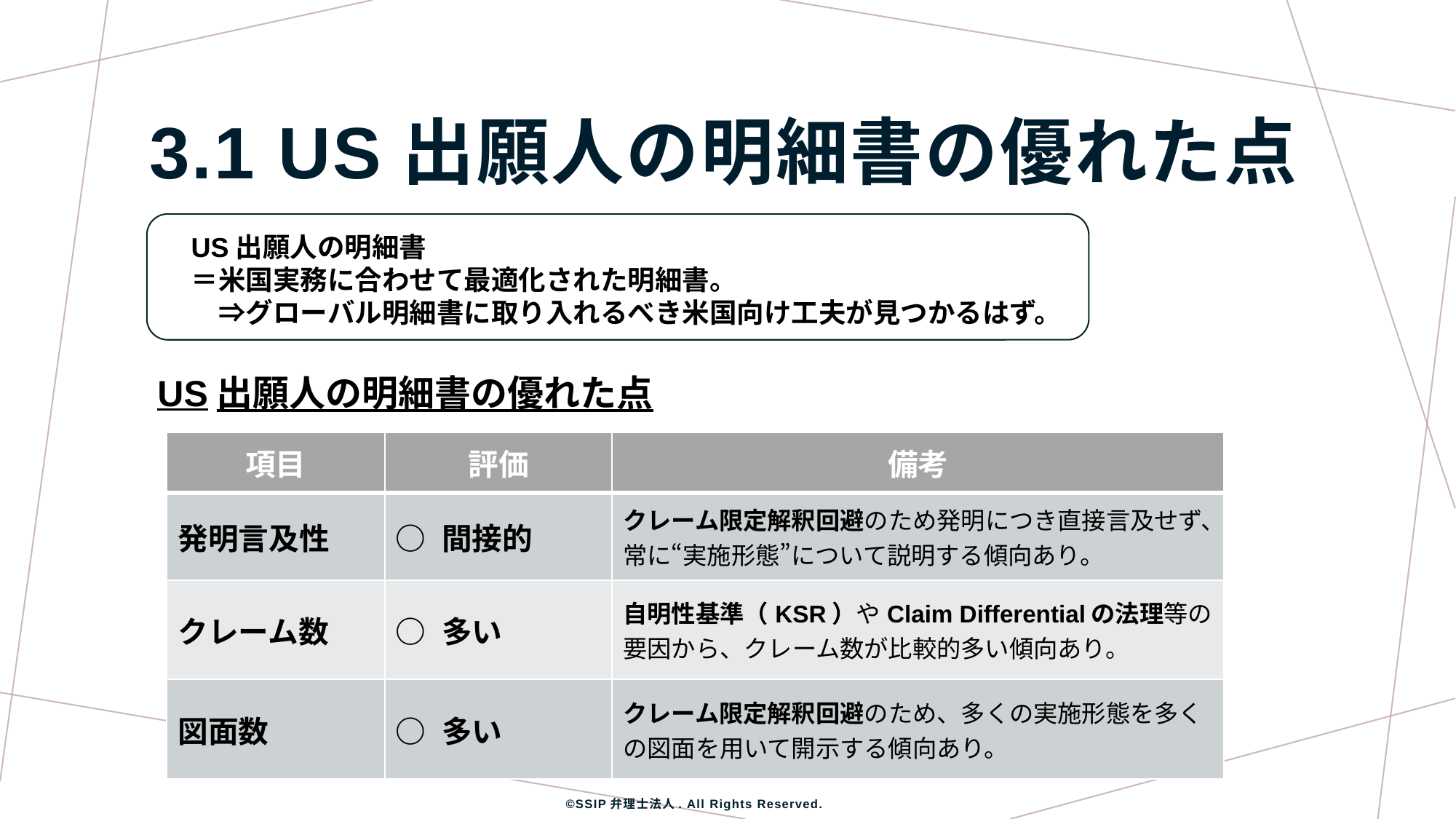

# 3.1 US出願人の明細書の優れた点

US出願人の明細書
＝米国実務に合わせて最適化された明細書。
　⇒グローバル明細書に取り入れるべき米国向け工夫が見つかるはず。
US出願人の明細書の優れた点
| 項目 | 評価 | 備考 |
| --- | --- | --- |
| 発明言及性 | ○ 間接的 | クレーム限定解釈回避のため発明につき直接言及せず、 常に“実施形態”について説明する傾向あり。 |
| クレーム数 | ○ 多い | 自明性基準（KSR）やClaim Differentialの法理等の要因から、クレーム数が比較的多い傾向あり。 |
| 図面数 | ○ 多い | クレーム限定解釈回避のため、多くの実施形態を多くの図面を用いて開示する傾向あり。 |
©SSIP弁理士法人. All Rights Reserved.